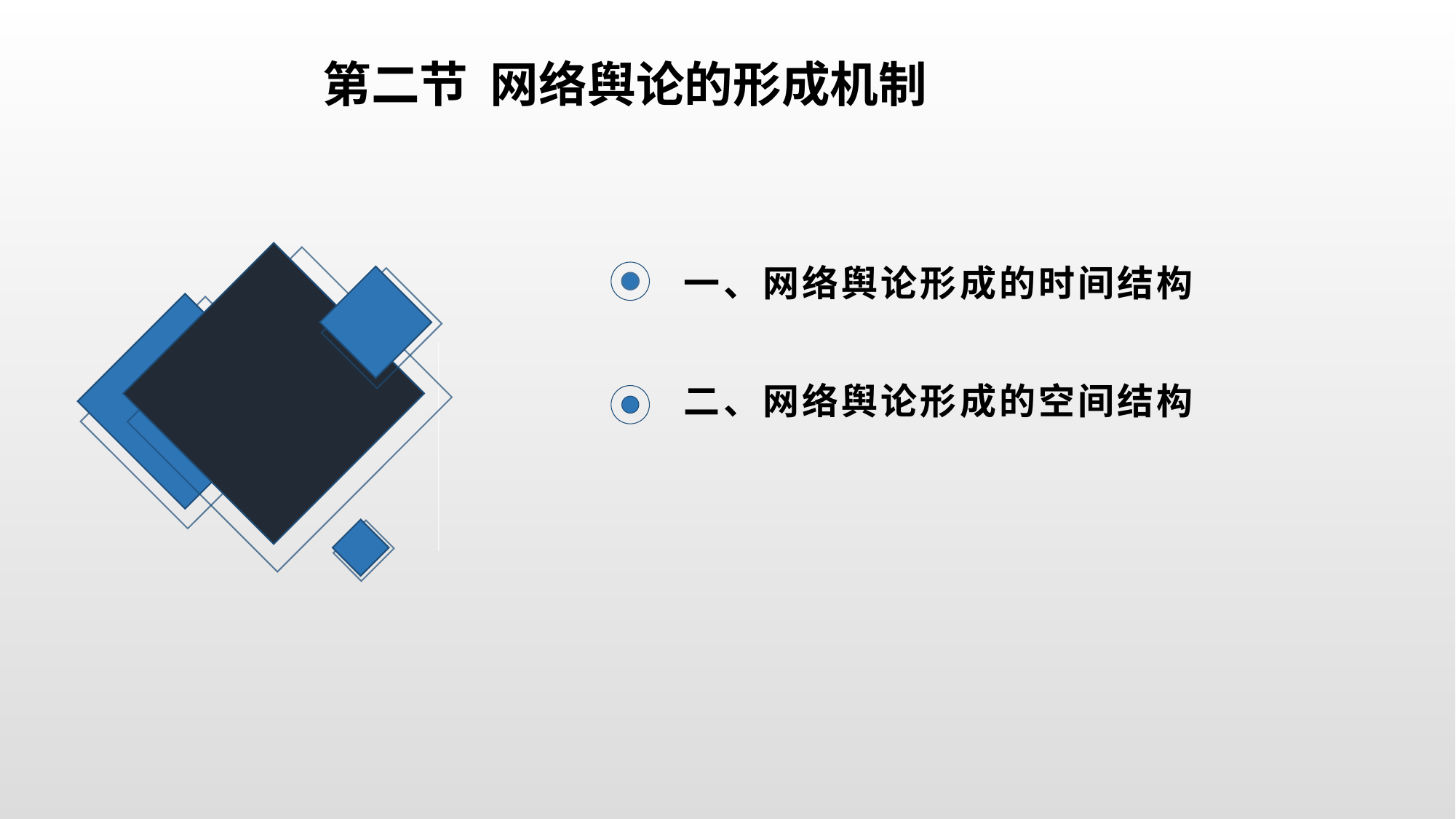

第二节  网络舆论的形成机制
一、网络舆论形成的时间结构

二、网络舆论形成的空间结构